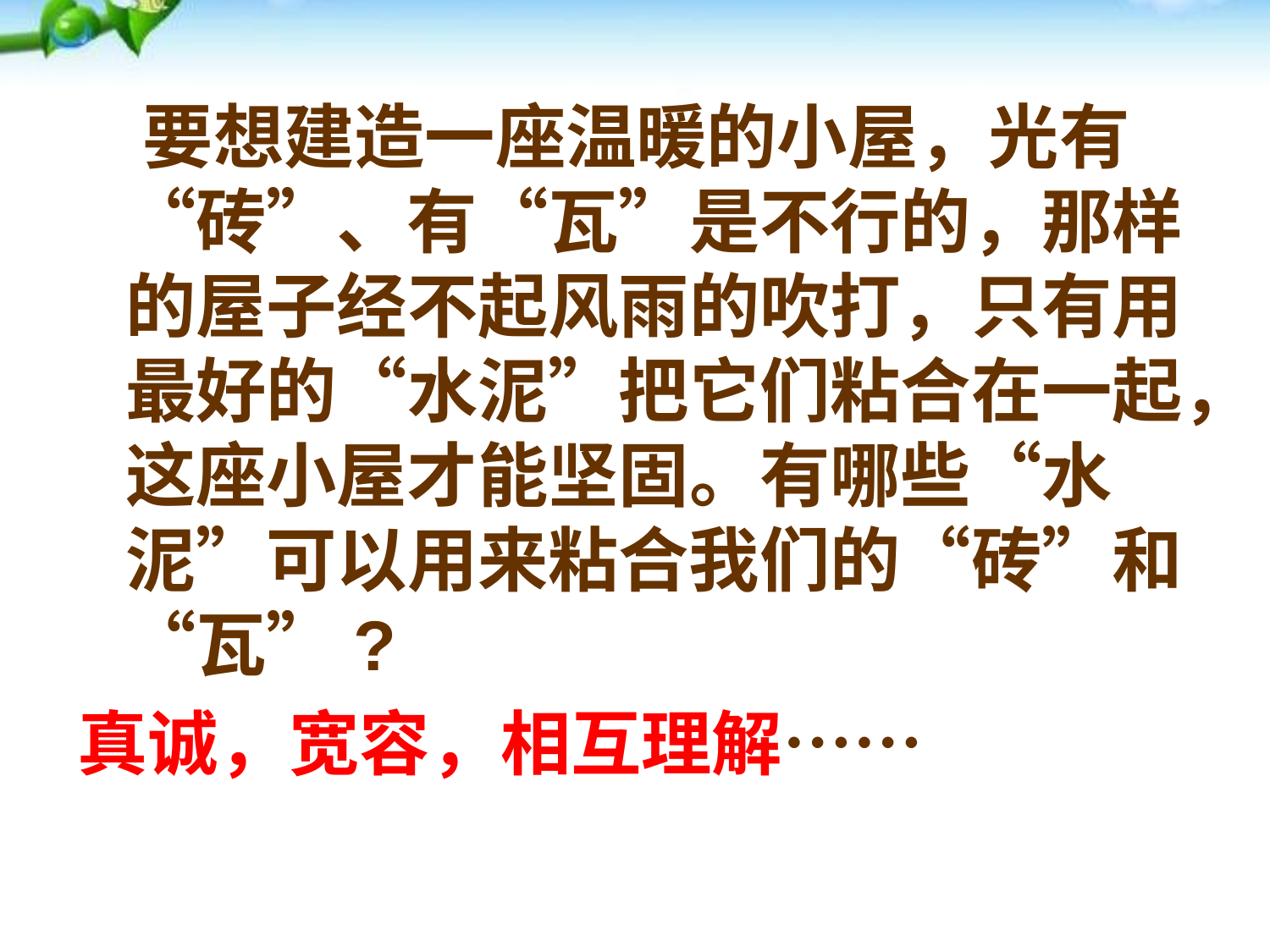

要想建造一座温暖的小屋，光有“砖”、有“瓦”是不行的，那样的屋子经不起风雨的吹打，只有用最好的“水泥”把它们粘合在一起，这座小屋才能坚固。有哪些“水泥”可以用来粘合我们的“砖”和“瓦”?
真诚，宽容，相互理解……